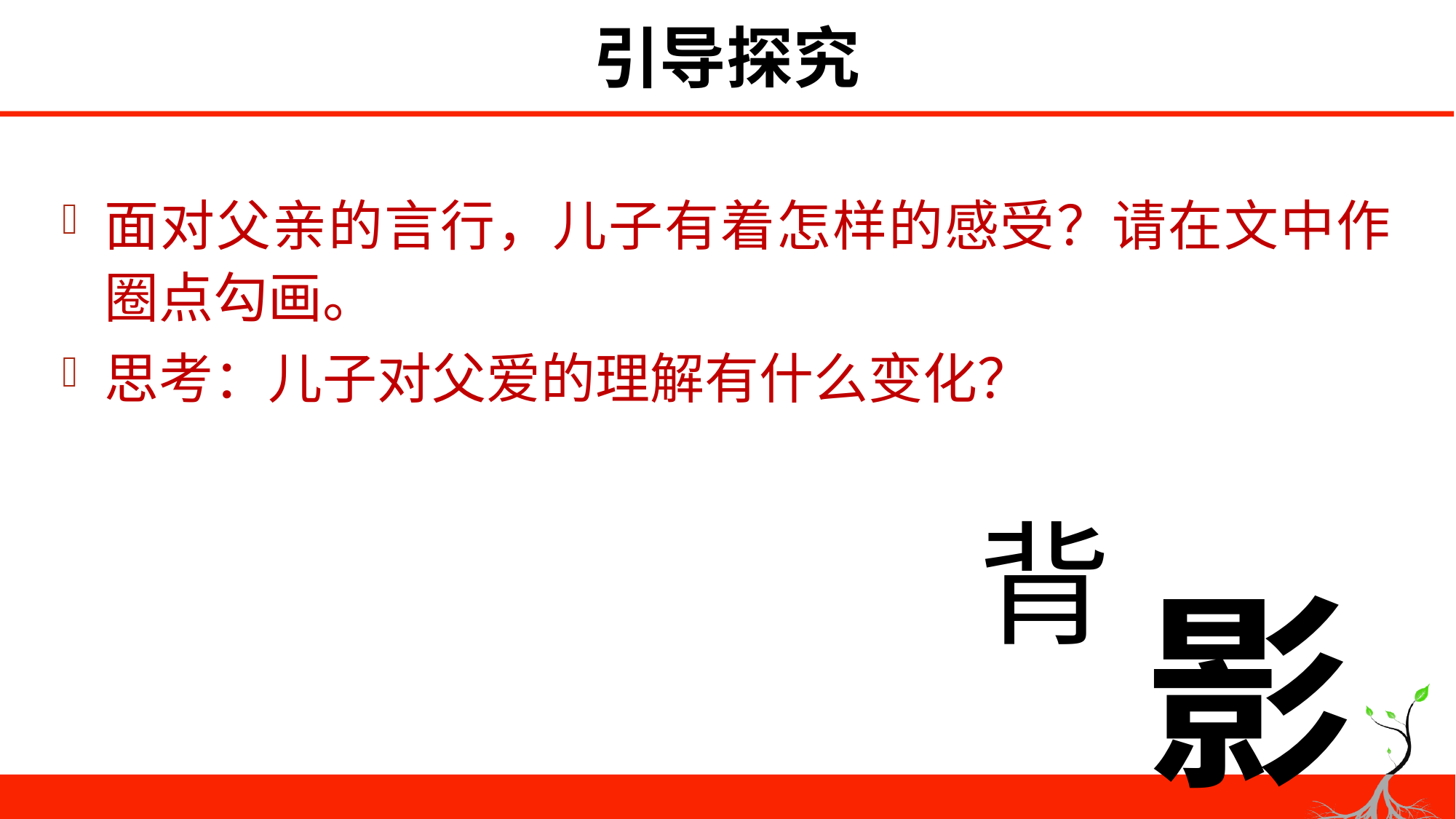

# 引导探究
面对父亲的言行，儿子有着怎样的感受？请在文中作圈点勾画。
思考：儿子对父爱的理解有什么变化？
背
影